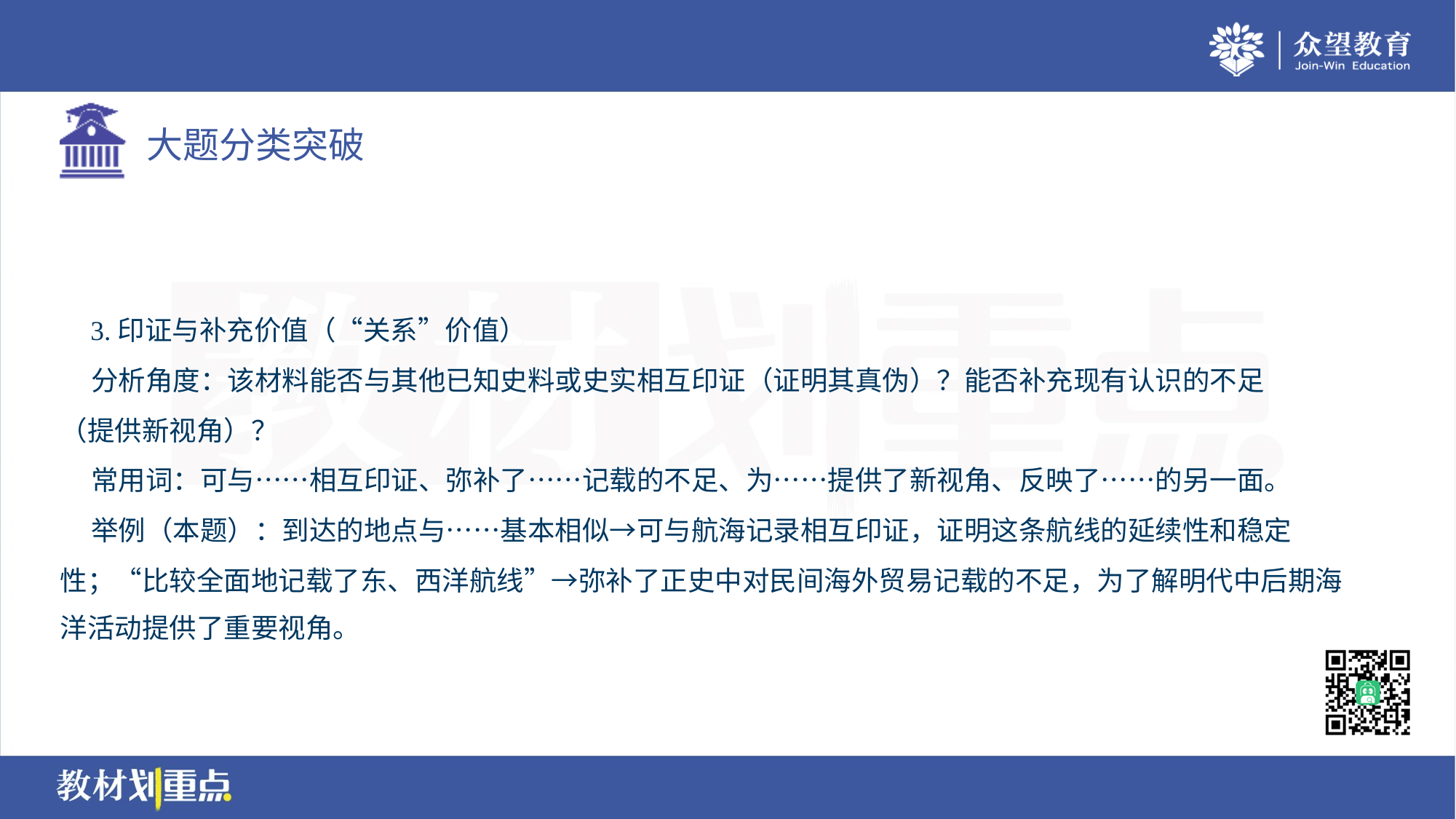

3.印证与补充价值（“关系”价值）
    分析角度：该材料能否与其他已知史料或史实相互印证（证明其真伪）？能否补充现有认识的不足
（提供新视角）？
    常用词：可与……相互印证、弥补了……记载的不足、为……提供了新视角、反映了……的另一面。
    举例（本题）：到达的地点与……基本相似→可与航海记录相互印证，证明这条航线的延续性和稳定
性；“比较全面地记载了东、西洋航线”→弥补了正史中对民间海外贸易记载的不足，为了解明代中后期海
洋活动提供了重要视角。